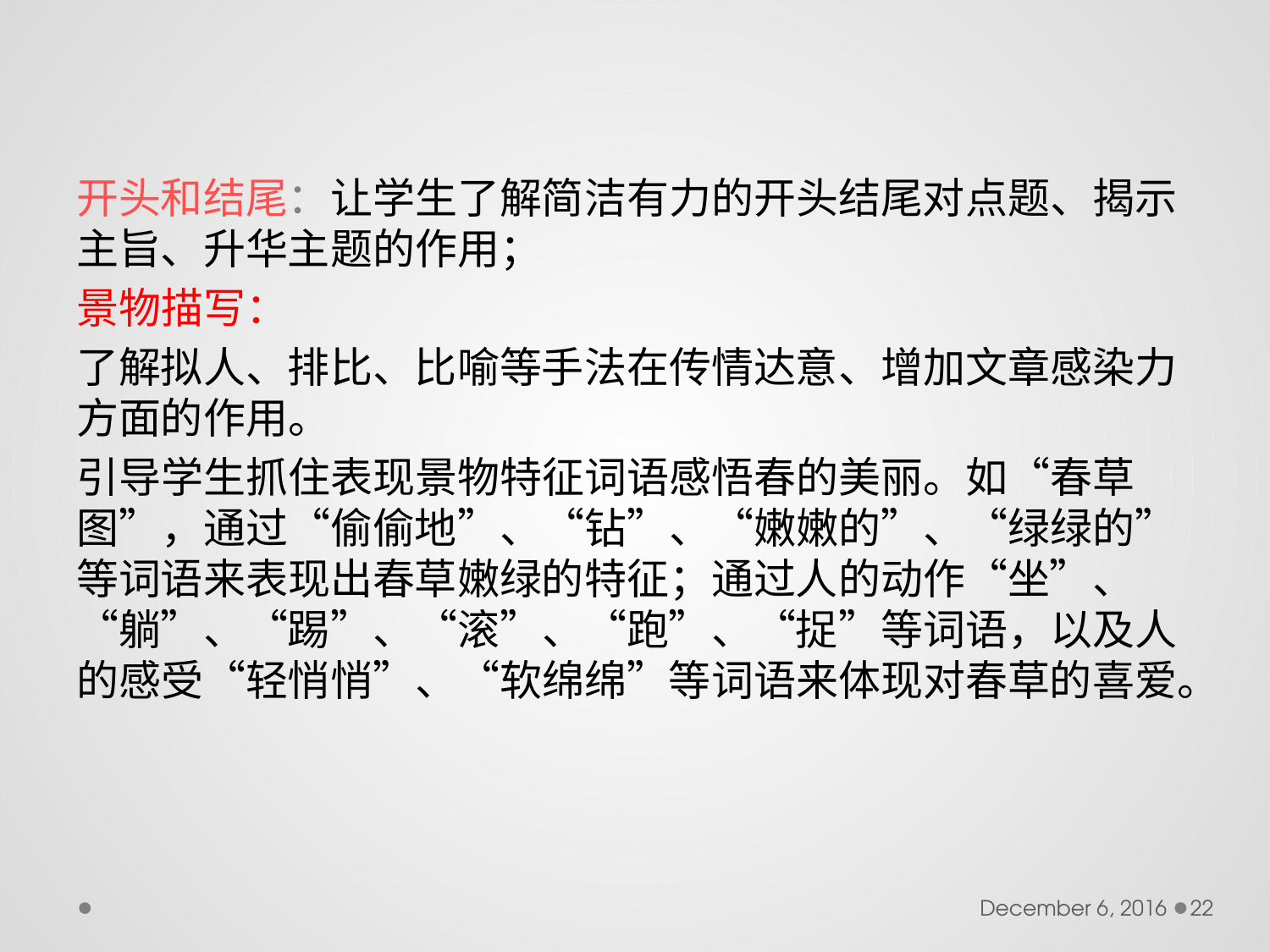

开头和结尾：让学生了解简洁有力的开头结尾对点题、揭示主旨、升华主题的作用；
景物描写：
了解拟人、排比、比喻等手法在传情达意、增加文章感染力方面的作用。
引导学生抓住表现景物特征词语感悟春的美丽。如“春草图”，通过“偷偷地”、“钻”、“嫩嫩的”、“绿绿的”等词语来表现出春草嫩绿的特征；通过人的动作“坐”、“躺”、“踢”、“滚”、“跑”、“捉”等词语，以及人的感受“轻悄悄”、“软绵绵”等词语来体现对春草的喜爱。

December 6, 2016
22